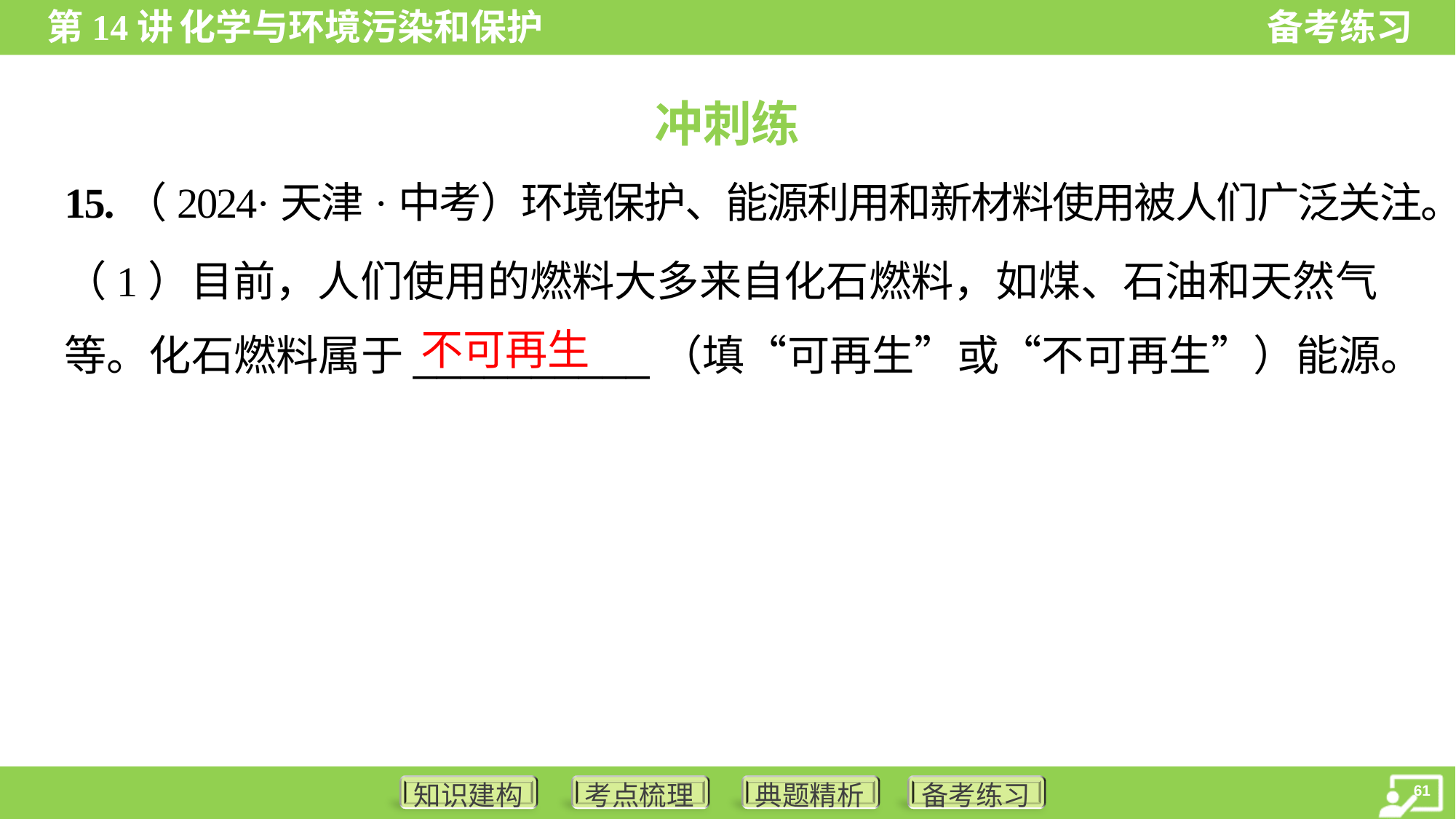

冲刺练
15.（2024·天津·中考）环境保护、能源利用和新材料使用被人们广泛关注。
（1）目前，人们使用的燃料大多来自化石燃料，如煤、石油和天然气
等。化石燃料属于__________（填“可再生”或“不可再生”）能源。
不可再生